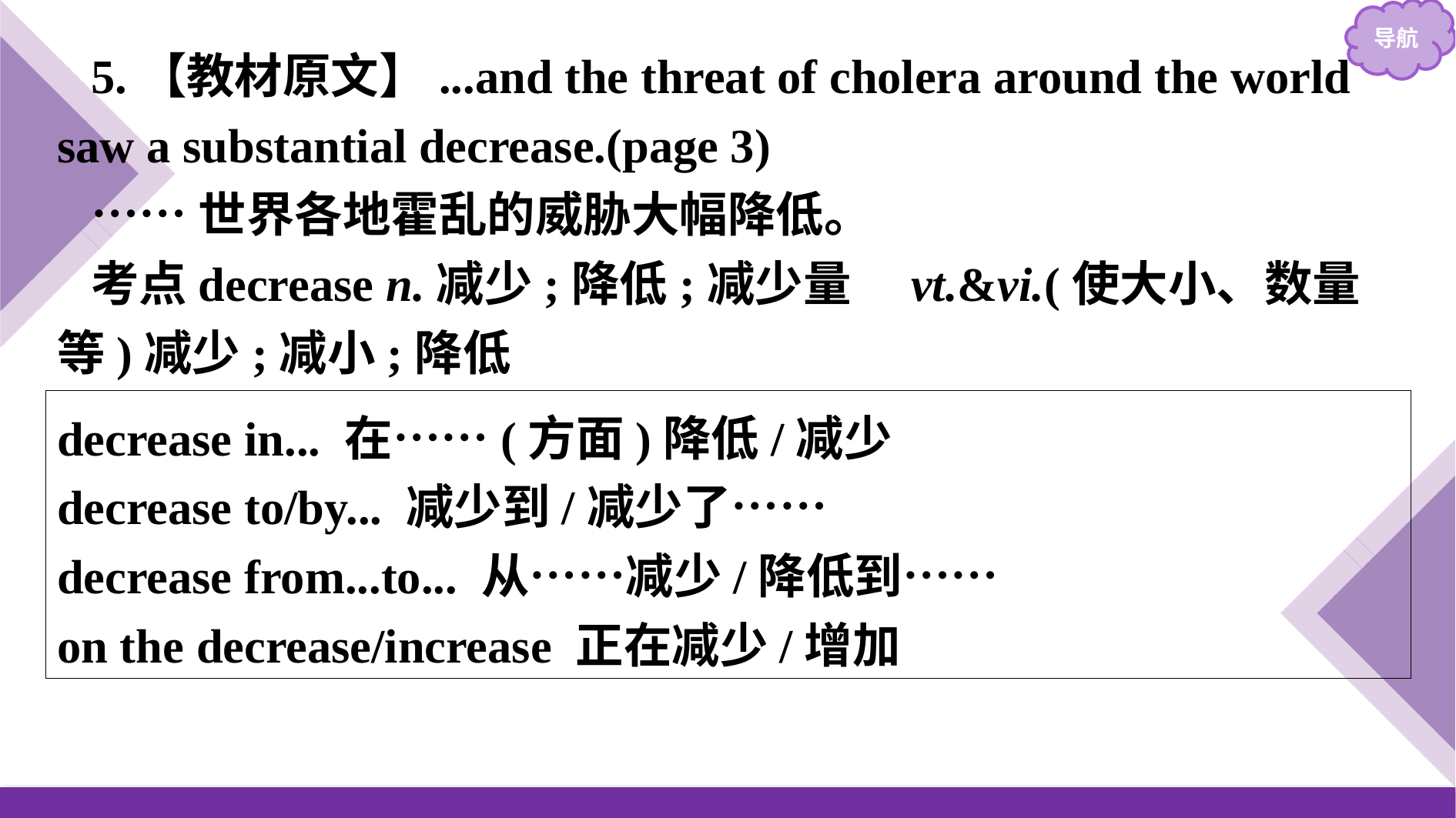

5.【教材原文】...and the threat of cholera around the world saw a substantial decrease.(page 3)
……世界各地霍乱的威胁大幅降低。
考点decrease n.减少;降低;减少量　vt.&vi.(使大小、数量等)减少;减小;降低
decrease in... 在……(方面)降低/减少
decrease to/by... 减少到/减少了……
decrease from...to... 从……减少/降低到……
on the decrease/increase 正在减少/增加